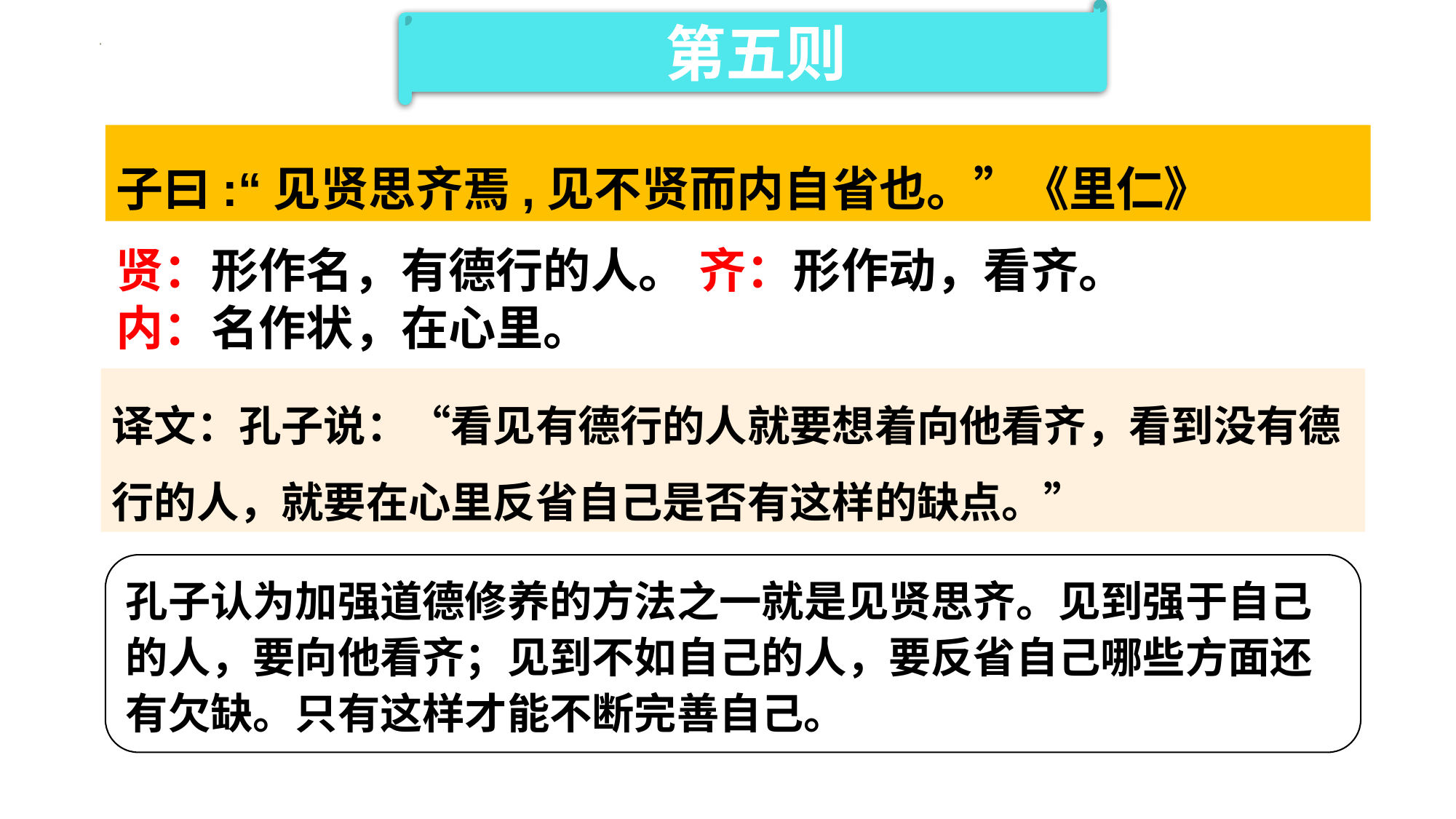

第五则
子曰:“见贤思齐焉,见不贤而内自省也。”《里仁》
贤：形作名，有德行的人。
齐：形作动，看齐。
内：名作状，在心里。
译文：孔子说：“看见有德行的人就要想着向他看齐，看到没有德行的人，就要在心里反省自己是否有这样的缺点。”
孔子认为加强道德修养的方法之一就是见贤思齐。见到强于自己的人，要向他看齐；见到不如自己的人，要反省自己哪些方面还有欠缺。只有这样才能不断完善自己。